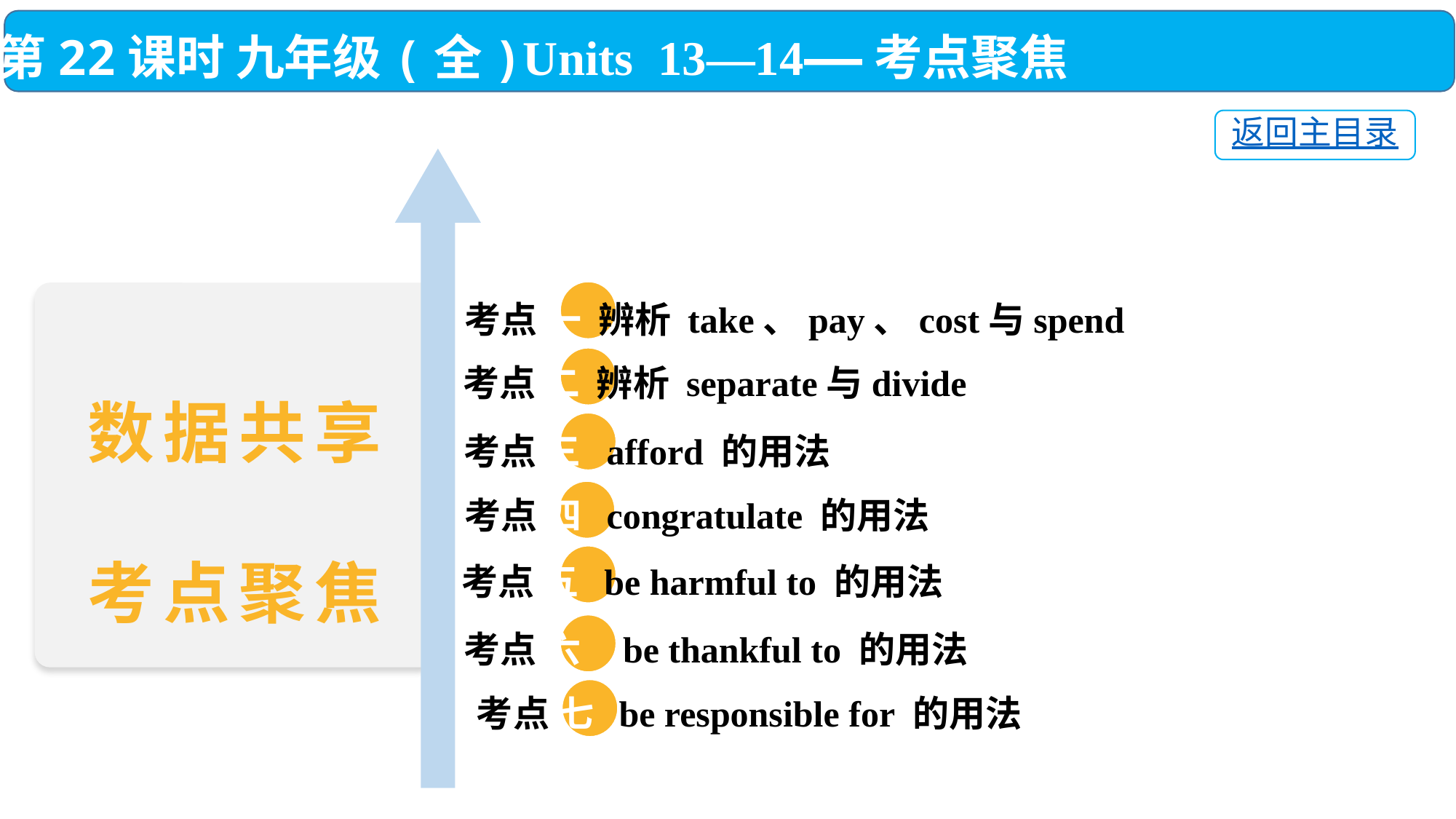

第22课时 九年级(全)Units  13—14——考点聚焦
返回主目录

  考点 一  辨析 take、pay、cost与spend
  考点 二  辨析 separate与divide
  考点 三  afford 的用法
  考点 四  congratulate 的用法
  考点 五  be harmful to 的用法
  考点 六    be thankful to 的用法
考点 七  be responsible for 的用法

数据共享
考点聚焦